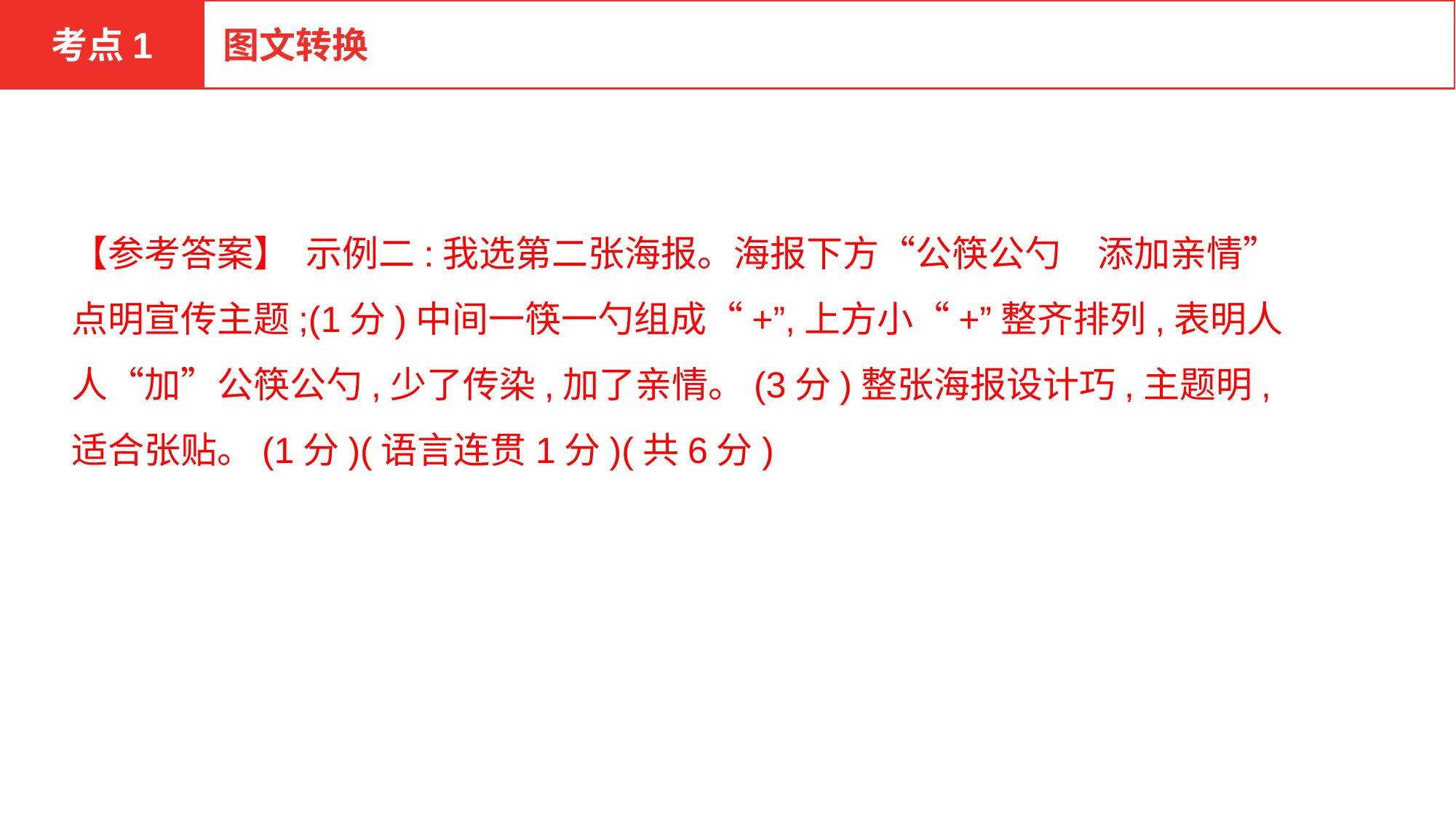

考点1
图文转换
【参考答案】  示例二:我选第二张海报。海报下方“公筷公勺　添加亲情”点明宣传主题;(1分)中间一筷一勺组成“+”,上方小“+”整齐排列,表明人人“加”公筷公勺,少了传染,加了亲情。(3分)整张海报设计巧,主题明,适合张贴。(1分)(语言连贯1分)(共6分)